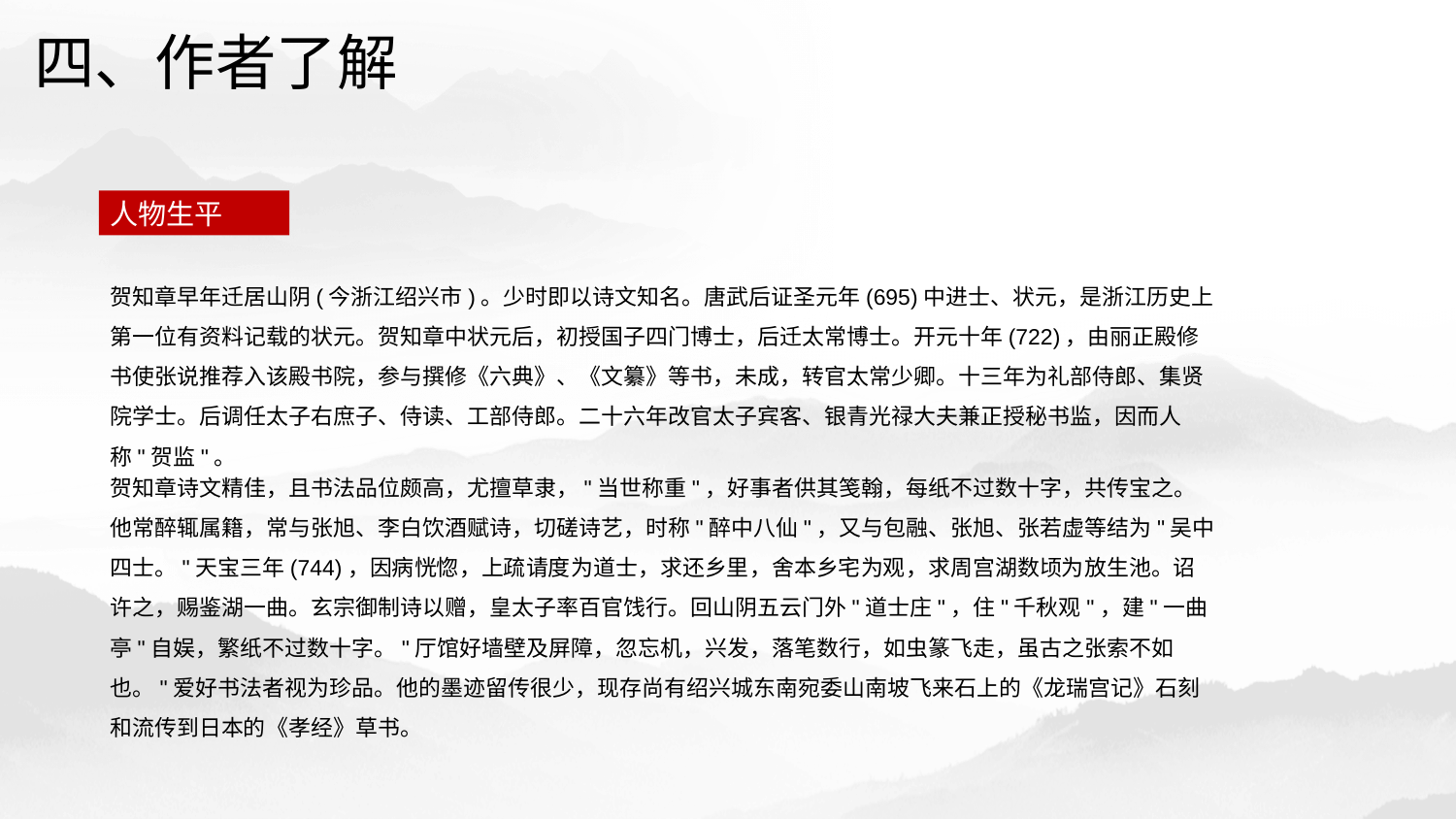

四、作者了解
人物生平
贺知章早年迁居山阴(今浙江绍兴市)。少时即以诗文知名。唐武后证圣元年(695)中进士、状元，是浙江历史上第一位有资料记载的状元。贺知章中状元后，初授国子四门博士，后迁太常博士。开元十年(722)，由丽正殿修书使张说推荐入该殿书院，参与撰修《六典》、《文纂》等书，未成，转官太常少卿。十三年为礼部侍郎、集贤院学士。后调任太子右庶子、侍读、工部侍郎。二十六年改官太子宾客、银青光禄大夫兼正授秘书监，因而人称"贺监"。
贺知章诗文精佳，且书法品位颇高，尤擅草隶，"当世称重"，好事者供其笺翰，每纸不过数十字，共传宝之。他常醉辄属籍，常与张旭、李白饮酒赋诗，切磋诗艺，时称"醉中八仙"，又与包融、张旭、张若虚等结为"吴中四士。"天宝三年(744)，因病恍惚，上疏请度为道士，求还乡里，舍本乡宅为观，求周宫湖数顷为放生池。诏许之，赐鉴湖一曲。玄宗御制诗以赠，皇太子率百官饯行。回山阴五云门外"道士庄"，住"千秋观"，建"一曲亭"自娱，繁纸不过数十字。"厅馆好墙壁及屏障，忽忘机，兴发，落笔数行，如虫篆飞走，虽古之张索不如也。"爱好书法者视为珍品。他的墨迹留传很少，现存尚有绍兴城东南宛委山南坡飞来石上的《龙瑞宫记》石刻和流传到日本的《孝经》草书。